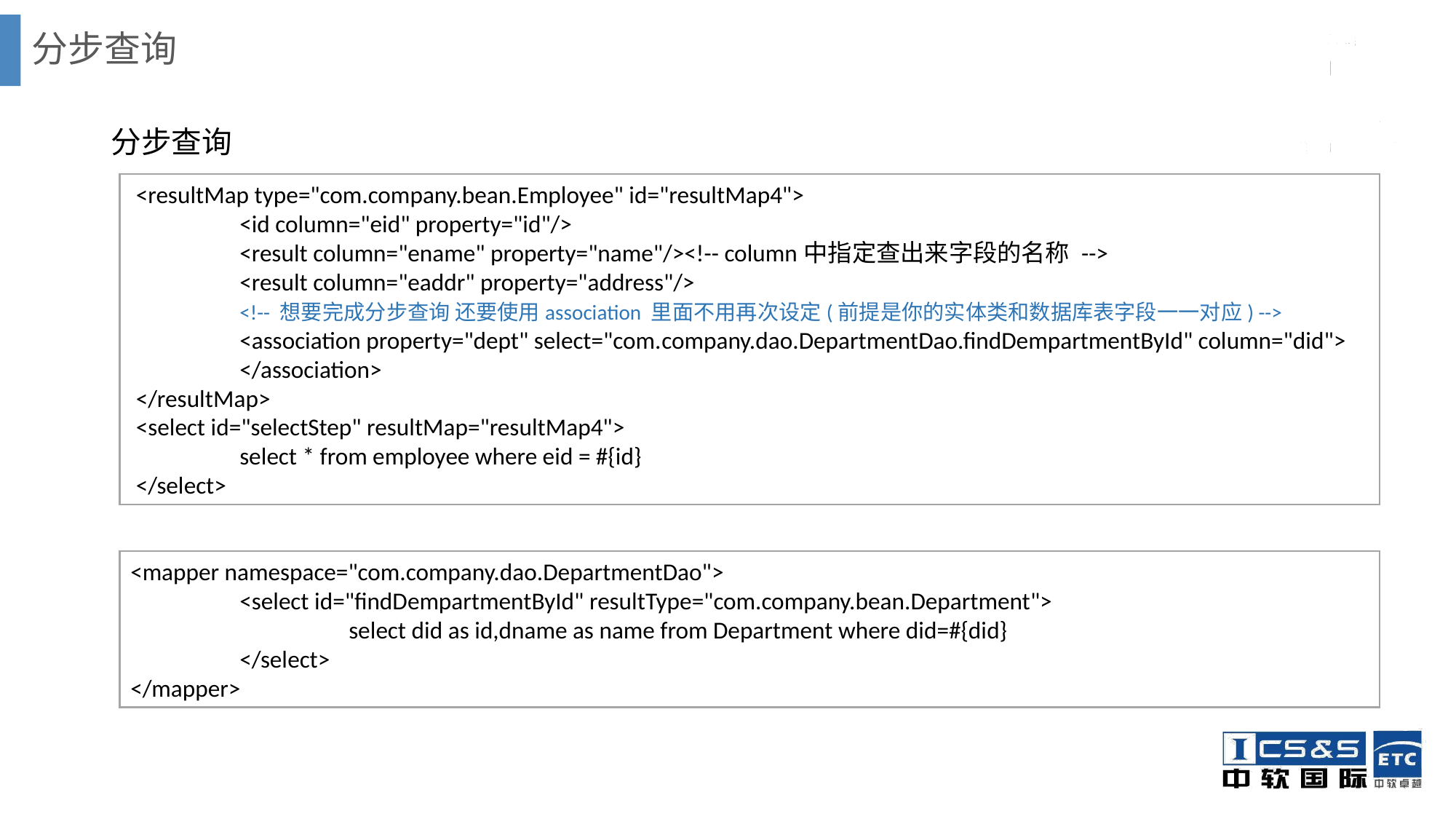

# 分步查询
分步查询
 <resultMap type="com.company.bean.Employee" id="resultMap4">
	<id column="eid" property="id"/>
	<result column="ename" property="name"/><!-- column中指定查出来字段的名称 -->
	<result column="eaddr" property="address"/>
	<!-- 想要完成分步查询 还要使用association 里面不用再次设定(前提是你的实体类和数据库表字段一一对应) -->
	<association property="dept" select="com.company.dao.DepartmentDao.findDempartmentById" column="did">
	</association>
 </resultMap>
 <select id="selectStep" resultMap="resultMap4">
	select * from employee where eid = #{id}
 </select>
<mapper namespace="com.company.dao.DepartmentDao">
	<select id="findDempartmentById" resultType="com.company.bean.Department">
		select did as id,dname as name from Department where did=#{did}
	</select>
</mapper>